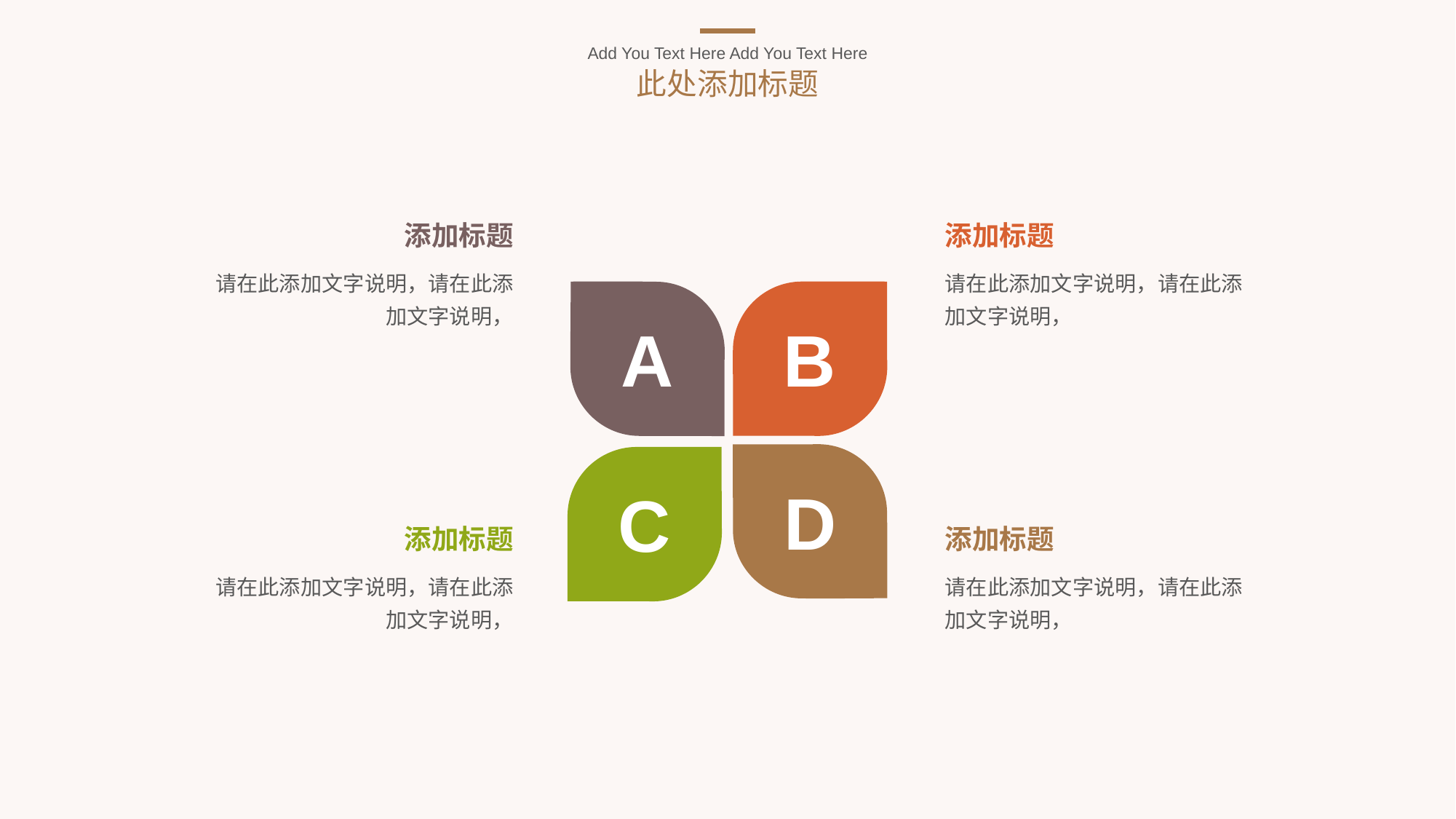

Add You Text Here Add You Text Here
此处添加标题
添加标题
添加标题

请在此添加文字说明，请在此添加文字说明，
请在此添加文字说明，请在此添加文字说明，

A
B

D
C
添加标题
添加标题
请在此添加文字说明，请在此添加文字说明，
请在此添加文字说明，请在此添加文字说明，